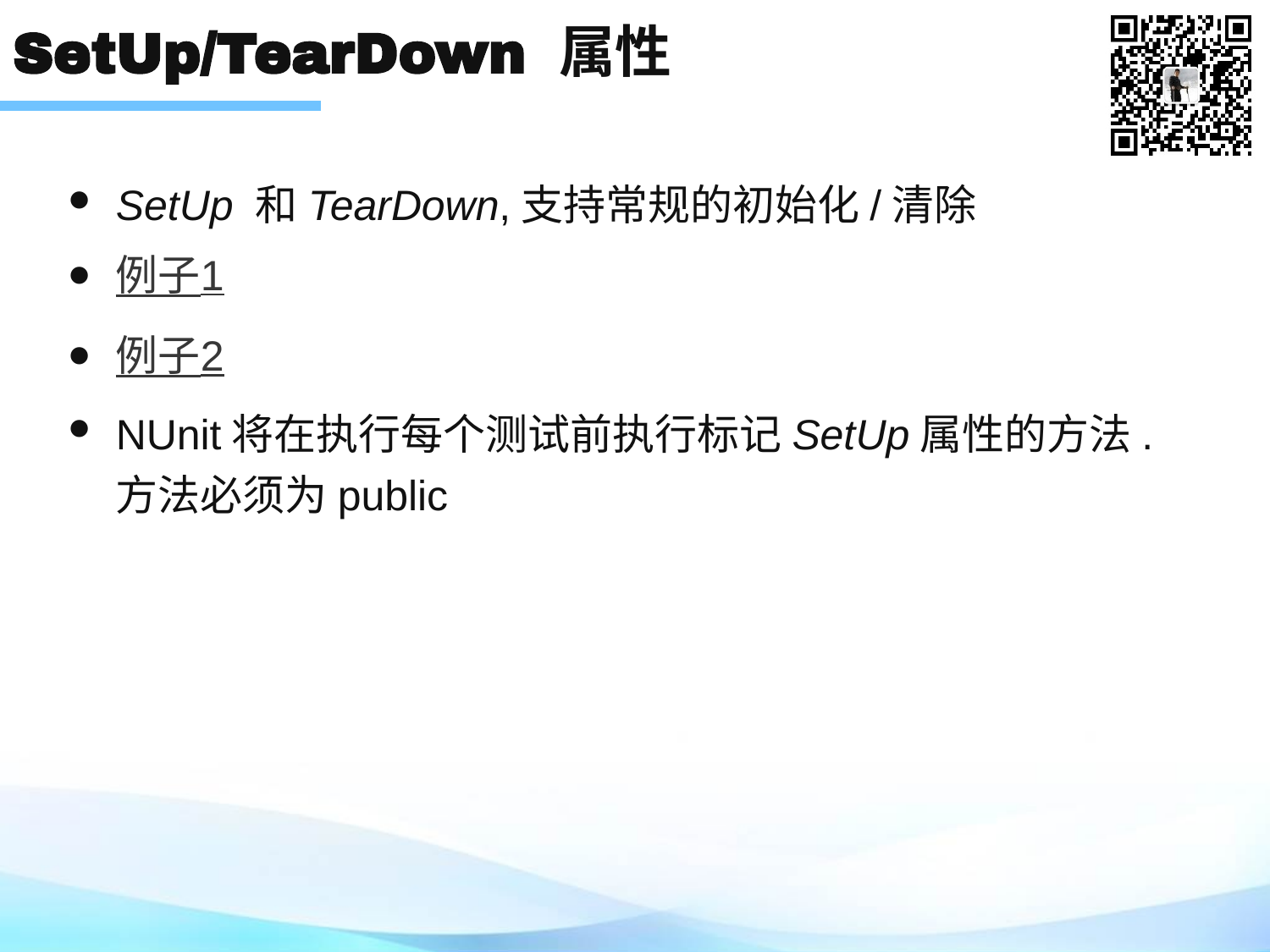

# SetUp/TearDown 属性
SetUp 和TearDown,支持常规的初始化/清除
例子1
例子2
NUnit将在执行每个测试前执行标记SetUp属性的方法. 方法必须为public